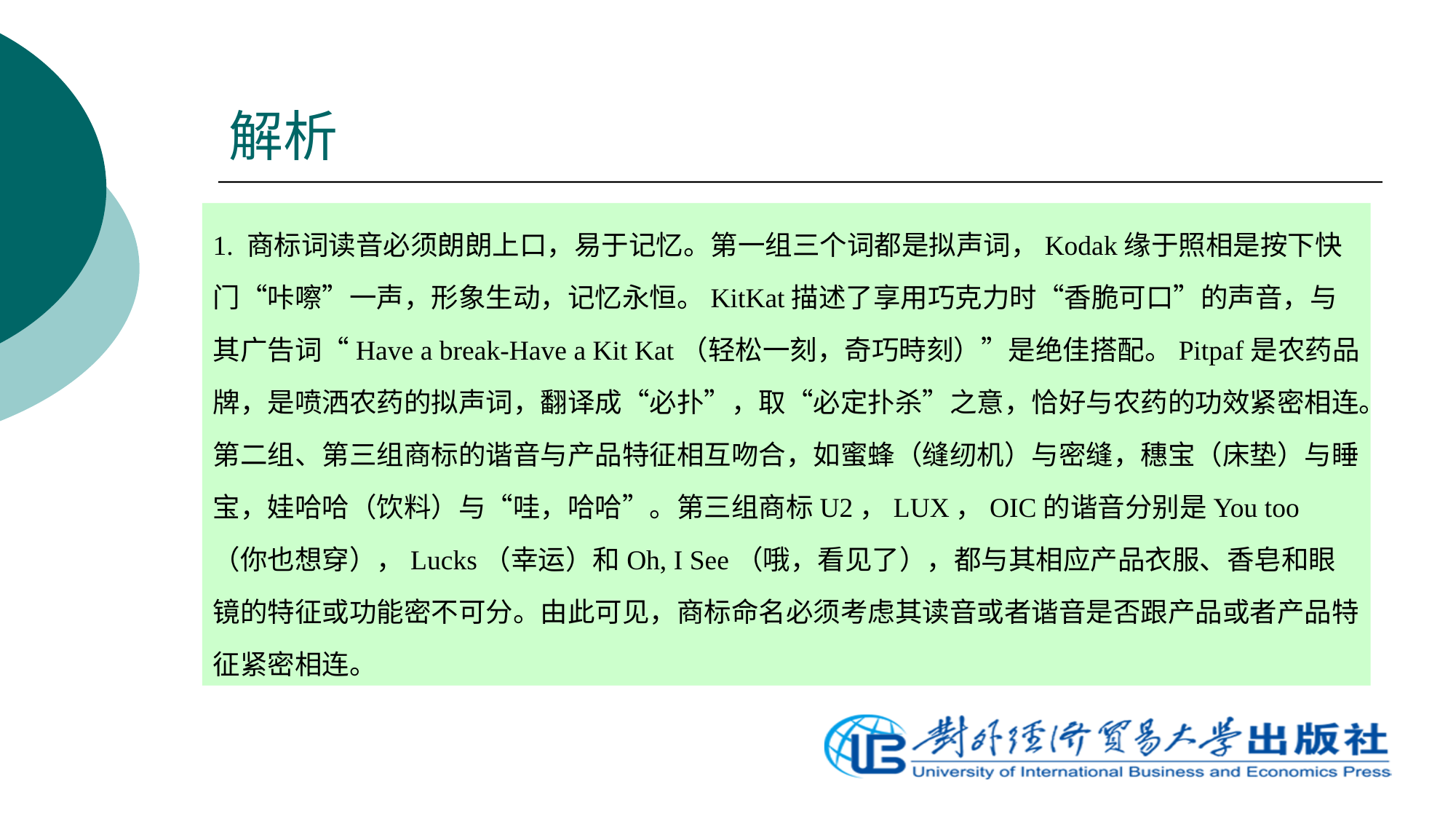

# 解析
1. 商标词读音必须朗朗上口，易于记忆。第一组三个词都是拟声词，Kodak缘于照相是按下快门“咔嚓”一声，形象生动，记忆永恒。KitKat描述了享用巧克力时“香脆可口”的声音，与其广告词“Have a break-Have a Kit Kat（轻松一刻，奇巧時刻）”是绝佳搭配。Pitpaf是农药品牌，是喷洒农药的拟声词，翻译成“必扑”，取“必定扑杀”之意，恰好与农药的功效紧密相连。第二组、第三组商标的谐音与产品特征相互吻合，如蜜蜂（缝纫机）与密缝，穗宝（床垫）与睡宝，娃哈哈（饮料）与“哇，哈哈”。第三组商标U2，LUX，OIC的谐音分别是You too（你也想穿），Lucks（幸运）和Oh, I See（哦，看见了），都与其相应产品衣服、香皂和眼镜的特征或功能密不可分。由此可见，商标命名必须考虑其读音或者谐音是否跟产品或者产品特征紧密相连。